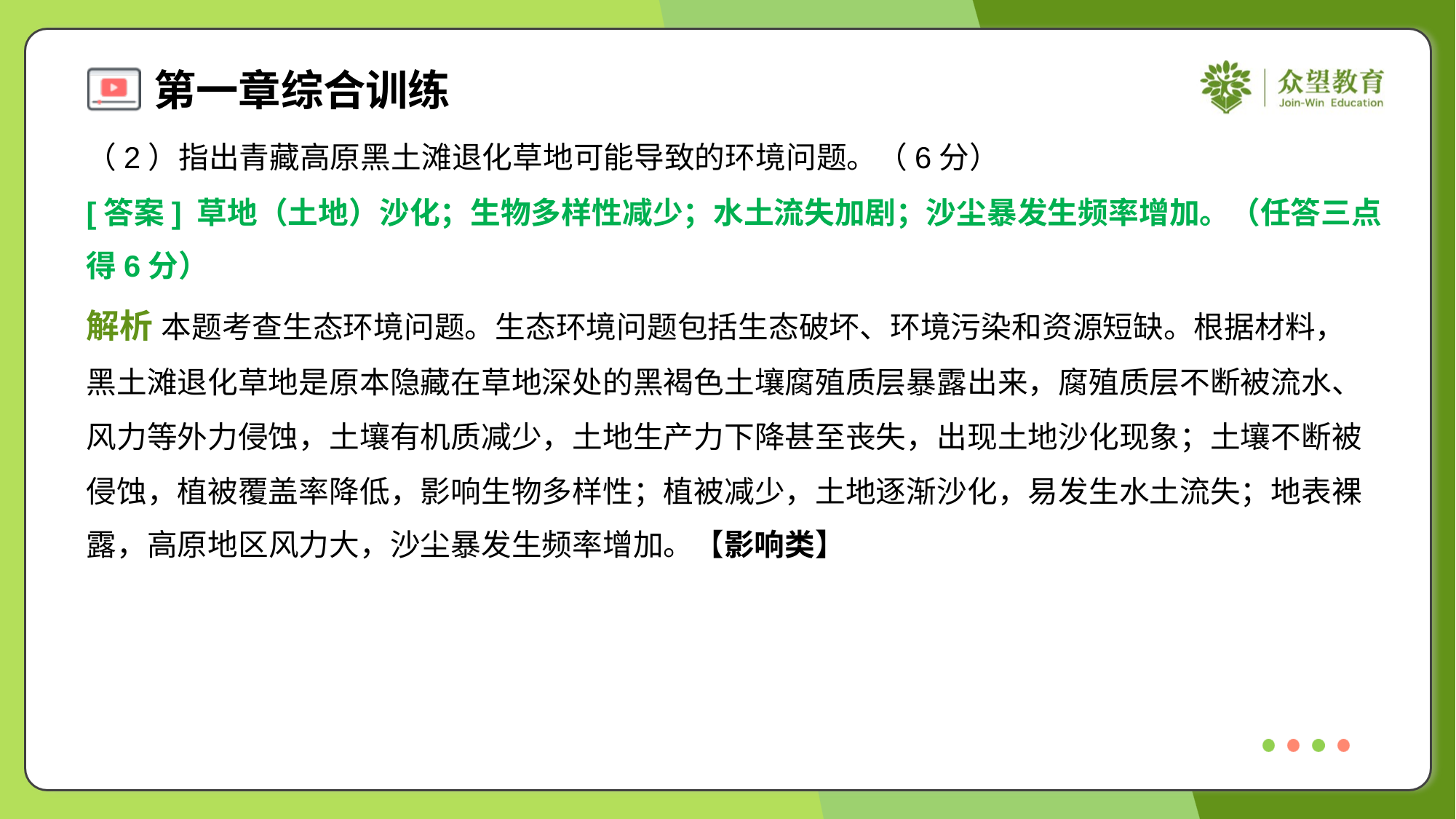

（2）指出青藏高原黑土滩退化草地可能导致的环境问题。（6分）
[答案] 草地（土地）沙化；生物多样性减少；水土流失加剧；沙尘暴发生频率增加。（任答三点
得6分）
解析 本题考查生态环境问题。生态环境问题包括生态破坏、环境污染和资源短缺。根据材料，
黑土滩退化草地是原本隐藏在草地深处的黑褐色土壤腐殖质层暴露出来，腐殖质层不断被流水、
风力等外力侵蚀，土壤有机质减少，土地生产力下降甚至丧失，出现土地沙化现象；土壤不断被
侵蚀，植被覆盖率降低，影响生物多样性；植被减少，土地逐渐沙化，易发生水土流失；地表裸
露，高原地区风力大，沙尘暴发生频率增加。【影响类】